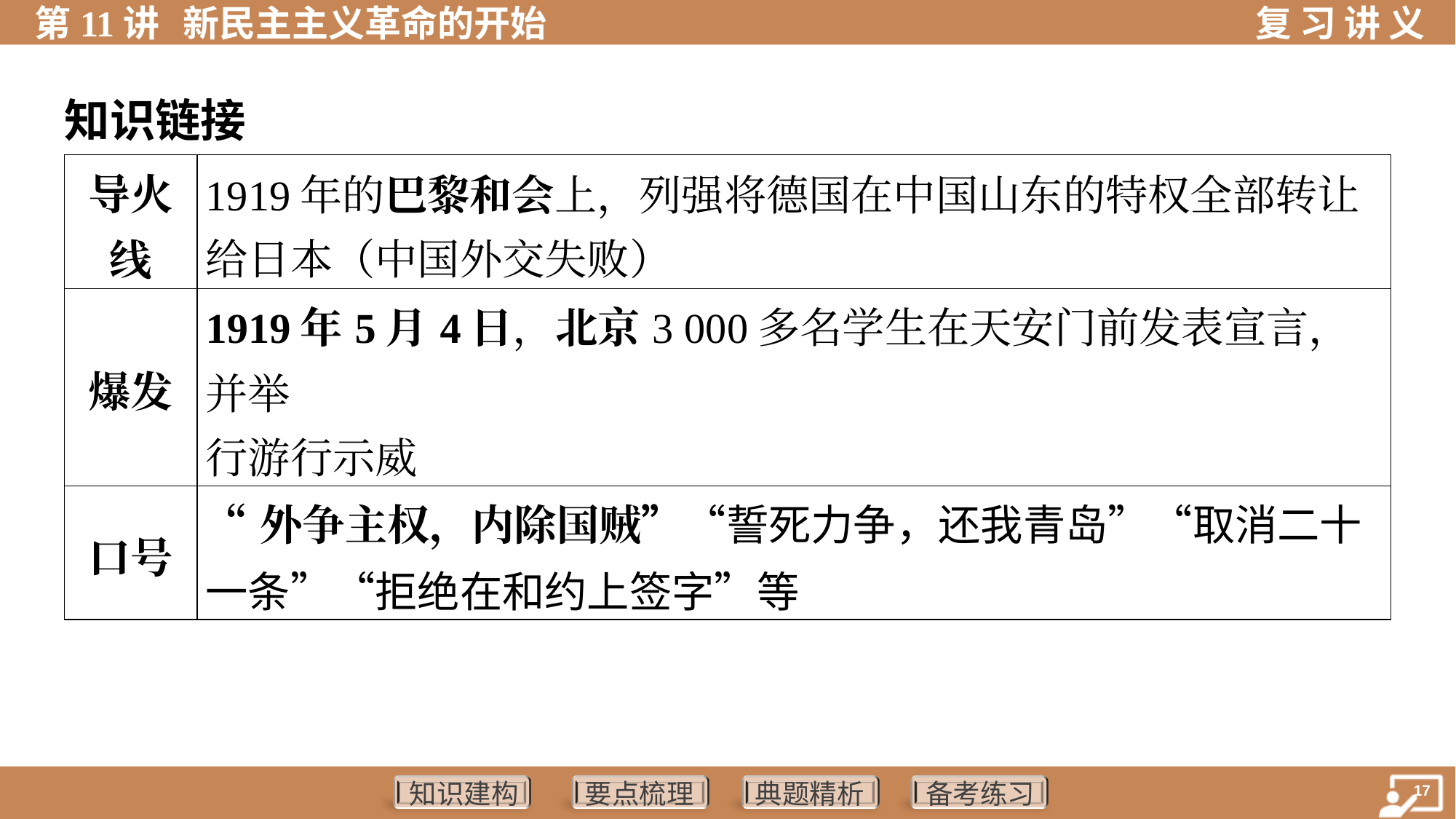

知识链接
| 导火 线 | 1919年的巴黎和会上，列强将德国在中国山东的特权全部转让 给日本（中国外交失败） |  |  |  |
| --- | --- | --- | --- | --- |
| 爆发 | 1919年5月4日，北京3 000多名学生在天安门前发表宣言，并举 行游行示威 |  |  |  |
| 口号 | “外争主权，内除国贼”“誓死力争，还我青岛”“取消二十一条”“拒绝在和约上签字”等 |  |  |  |